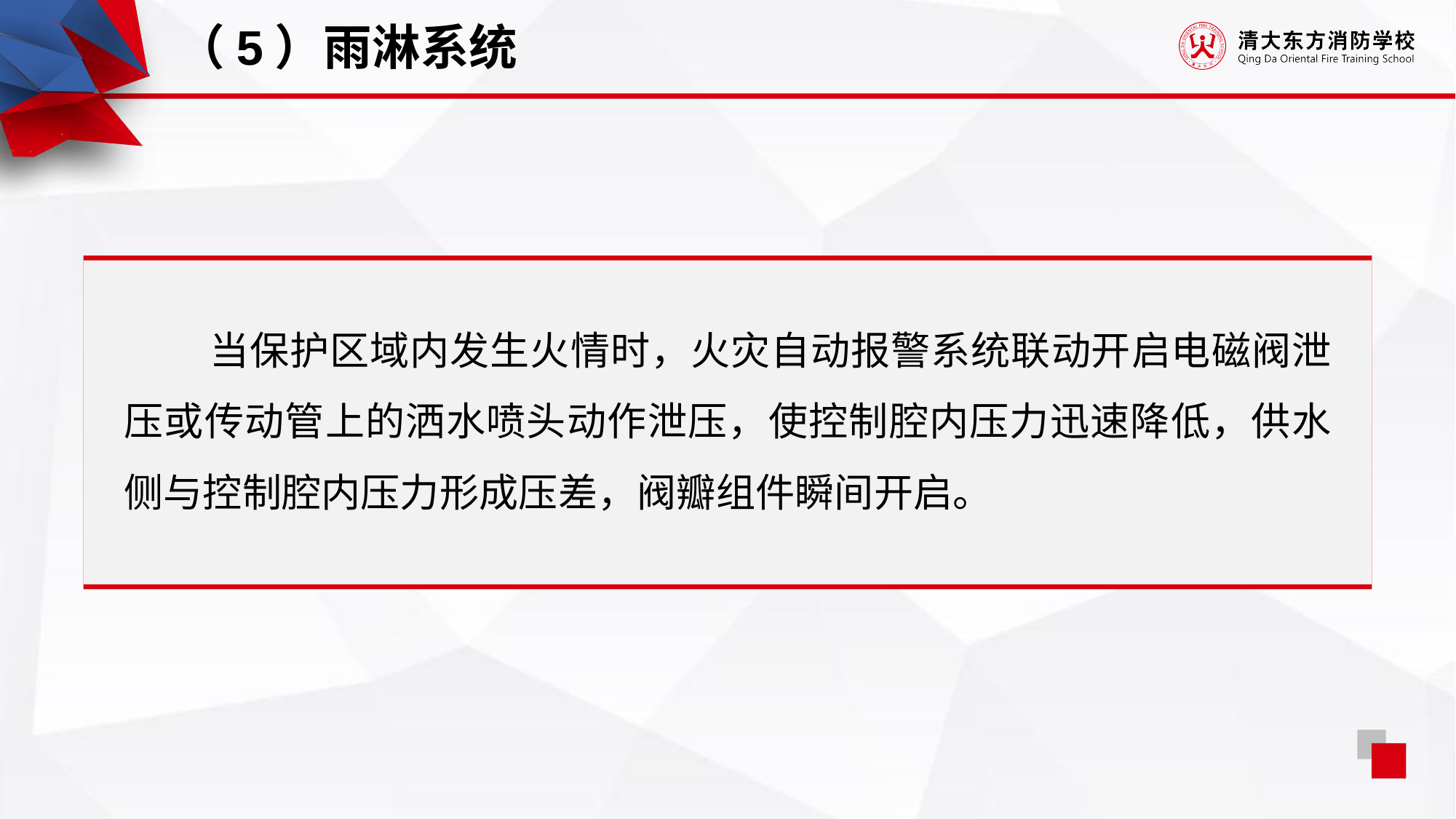

（5）雨淋系统

当保护区域内发生火情时，火灾自动报警系统联动开启电磁阀泄压或传动管上的洒水喷头动作泄压，使控制腔内压力迅速降低，供水侧与控制腔内压力形成压差，阀瓣组件瞬间开启。